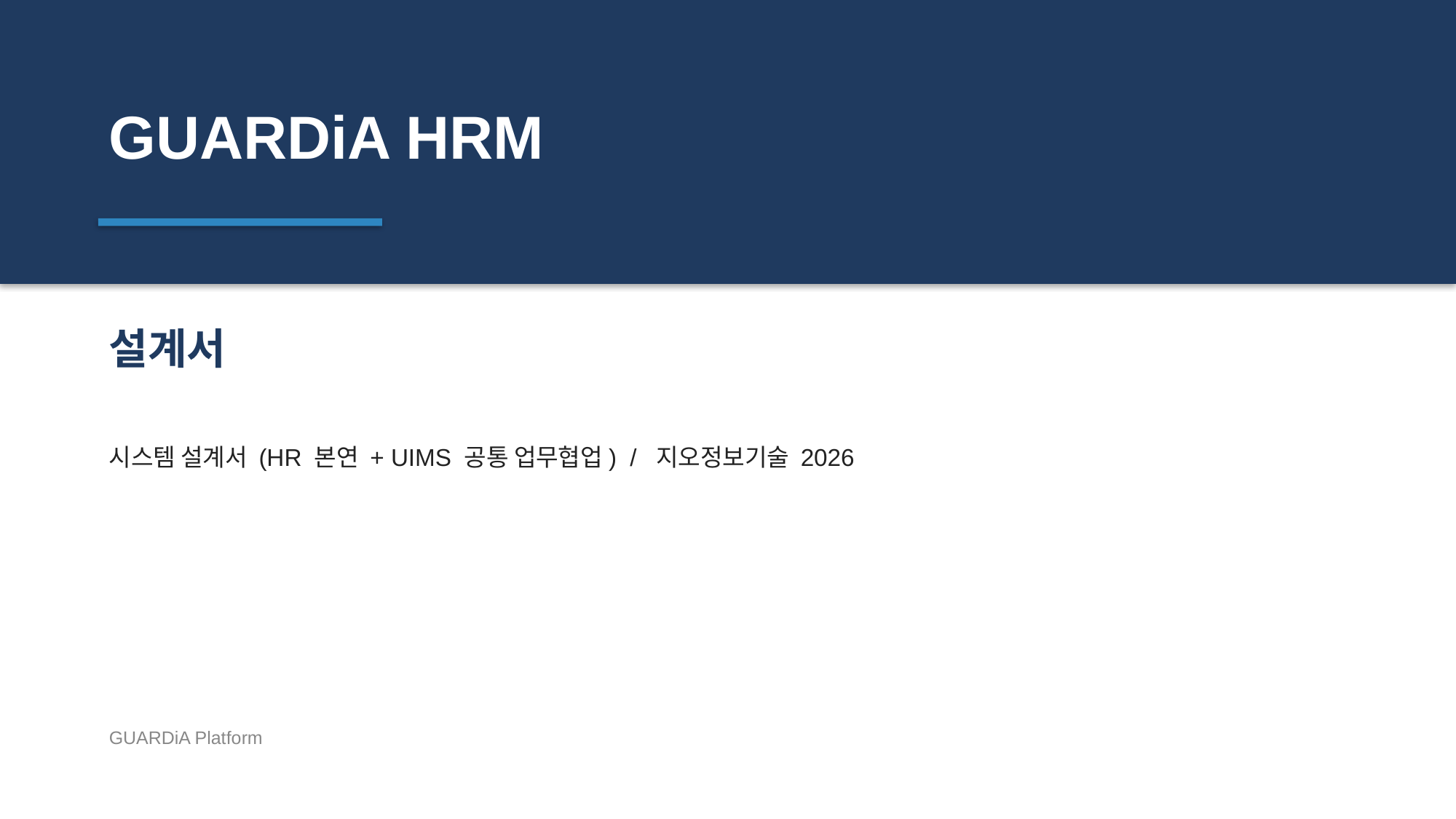

GUARDiA HRM

설계서
시스템 설계서 (HR 본연 + UIMS 공통 업무협업)  /  지오정보기술 2026
GUARDiA Platform